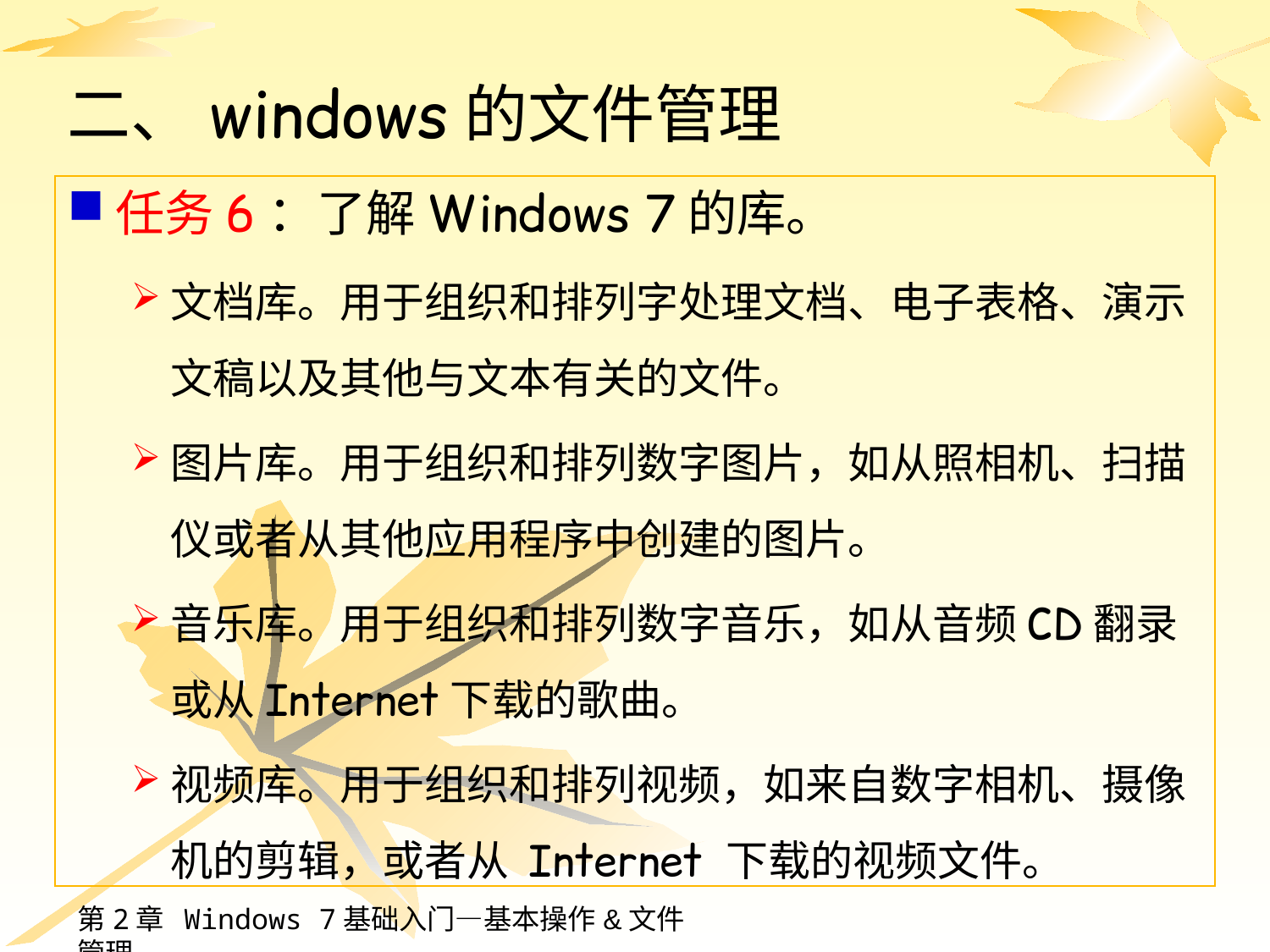

# 二、windows的文件管理
任务6：了解Windows 7的库。
文档库。用于组织和排列字处理文档、电子表格、演示文稿以及其他与文本有关的文件。
图片库。用于组织和排列数字图片，如从照相机、扫描仪或者从其他应用程序中创建的图片。
音乐库。用于组织和排列数字音乐，如从音频CD翻录或从Internet下载的歌曲。
视频库。用于组织和排列视频，如来自数字相机、摄像机的剪辑，或者从 Internet 下载的视频文件。